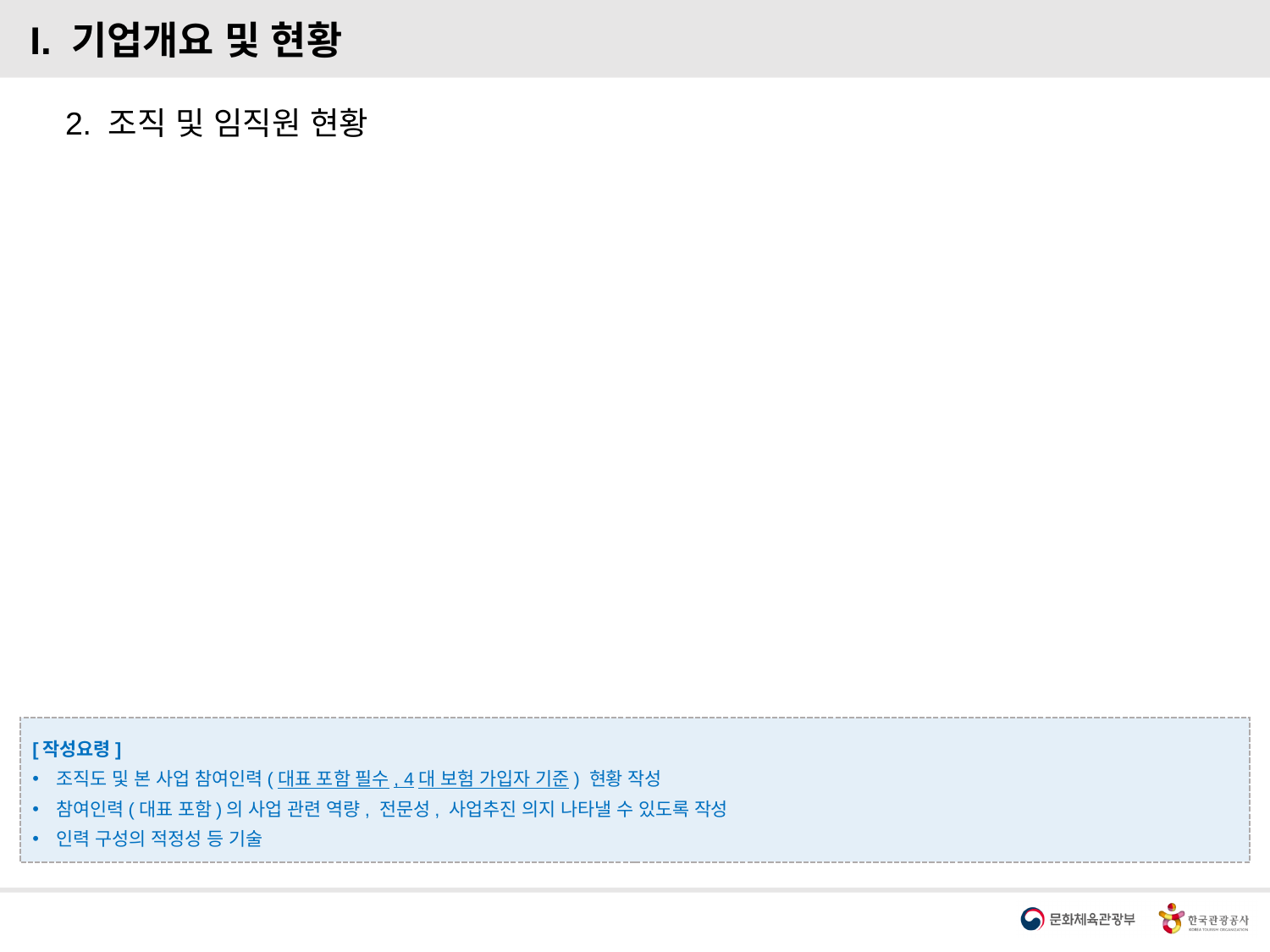

I. 기업개요 및 현황
2. 조직 및 임직원 현황
[작성요령]
조직도 및 본 사업 참여인력(대표 포함 필수, 4대 보험 가입자 기준) 현황 작성
참여인력(대표 포함)의 사업 관련 역량, 전문성, 사업추진 의지 나타낼 수 있도록 작성
인력 구성의 적정성 등 기술